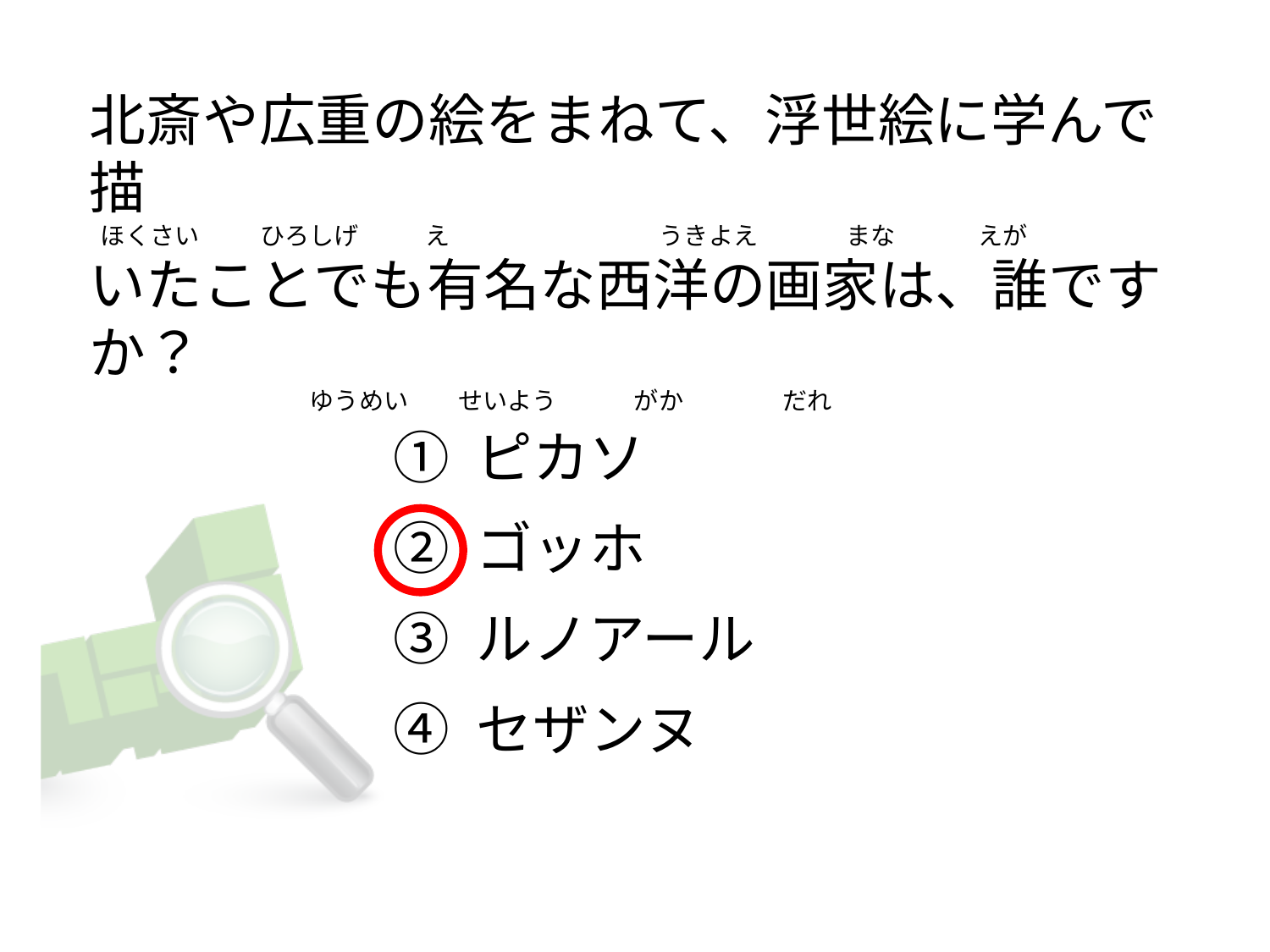

# 北斎や広重の絵をまねて、浮世絵に学んで描   ほくさい           ひろしげ            え                                      うきよえ                まな               えが いたことでも有名な西洋の画家は、誰ですか？                                         ゆうめい         せいよう              がか                  だれ
① ピカソ
② ゴッホ
③ ルノアール
④ セザンヌ